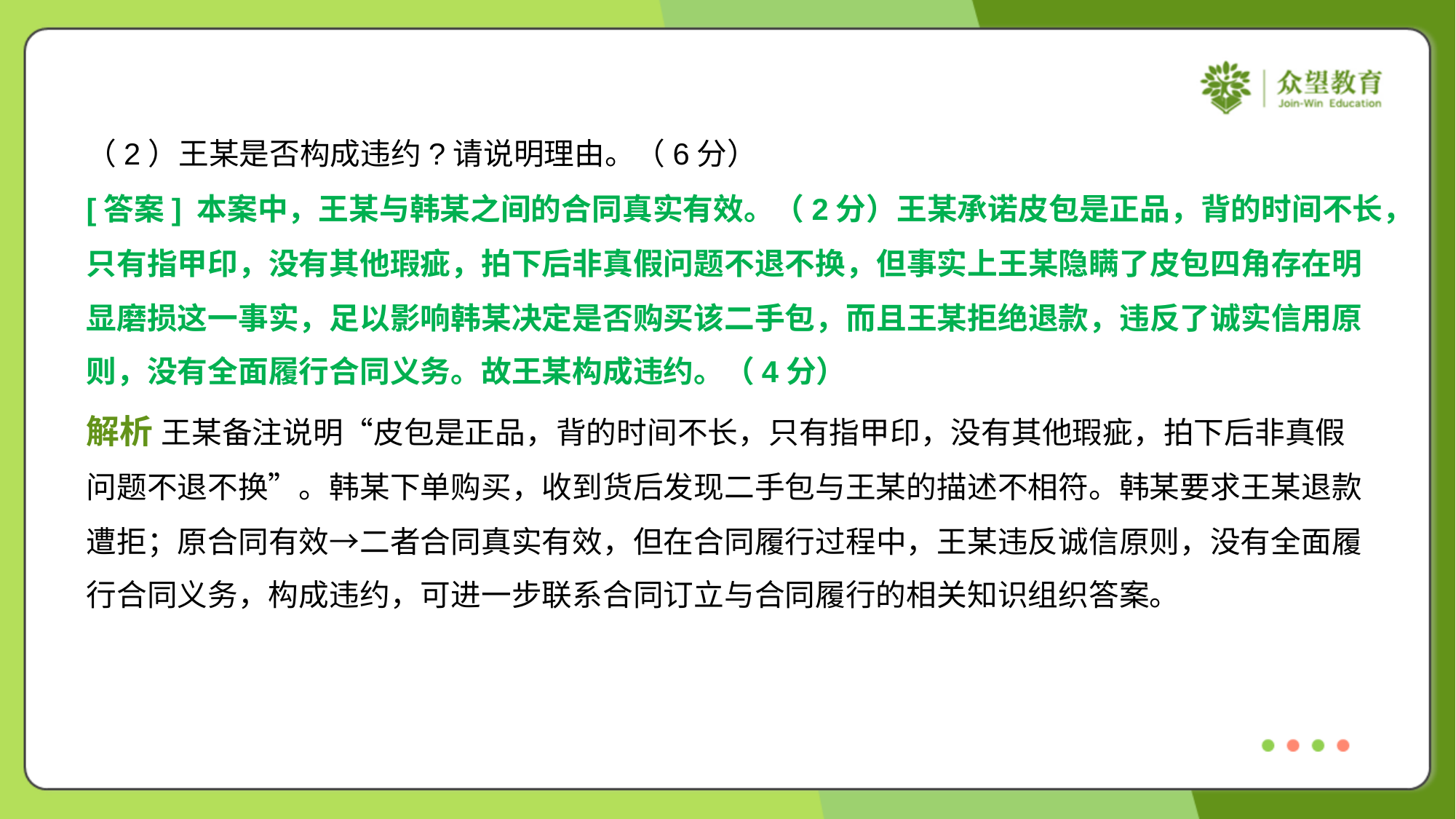

（2）王某是否构成违约?请说明理由。（6分）
[答案] 本案中，王某与韩某之间的合同真实有效。（2分）王某承诺皮包是正品，背的时间不长，
只有指甲印，没有其他瑕疵，拍下后非真假问题不退不换，但事实上王某隐瞒了皮包四角存在明
显磨损这一事实，足以影响韩某决定是否购买该二手包，而且王某拒绝退款，违反了诚实信用原
则，没有全面履行合同义务。故王某构成违约。（4分）
解析 王某备注说明“皮包是正品，背的时间不长，只有指甲印，没有其他瑕疵，拍下后非真假
问题不退不换”。韩某下单购买，收到货后发现二手包与王某的描述不相符。韩某要求王某退款
遭拒；原合同有效→二者合同真实有效，但在合同履行过程中，王某违反诚信原则，没有全面履
行合同义务，构成违约，可进一步联系合同订立与合同履行的相关知识组织答案。